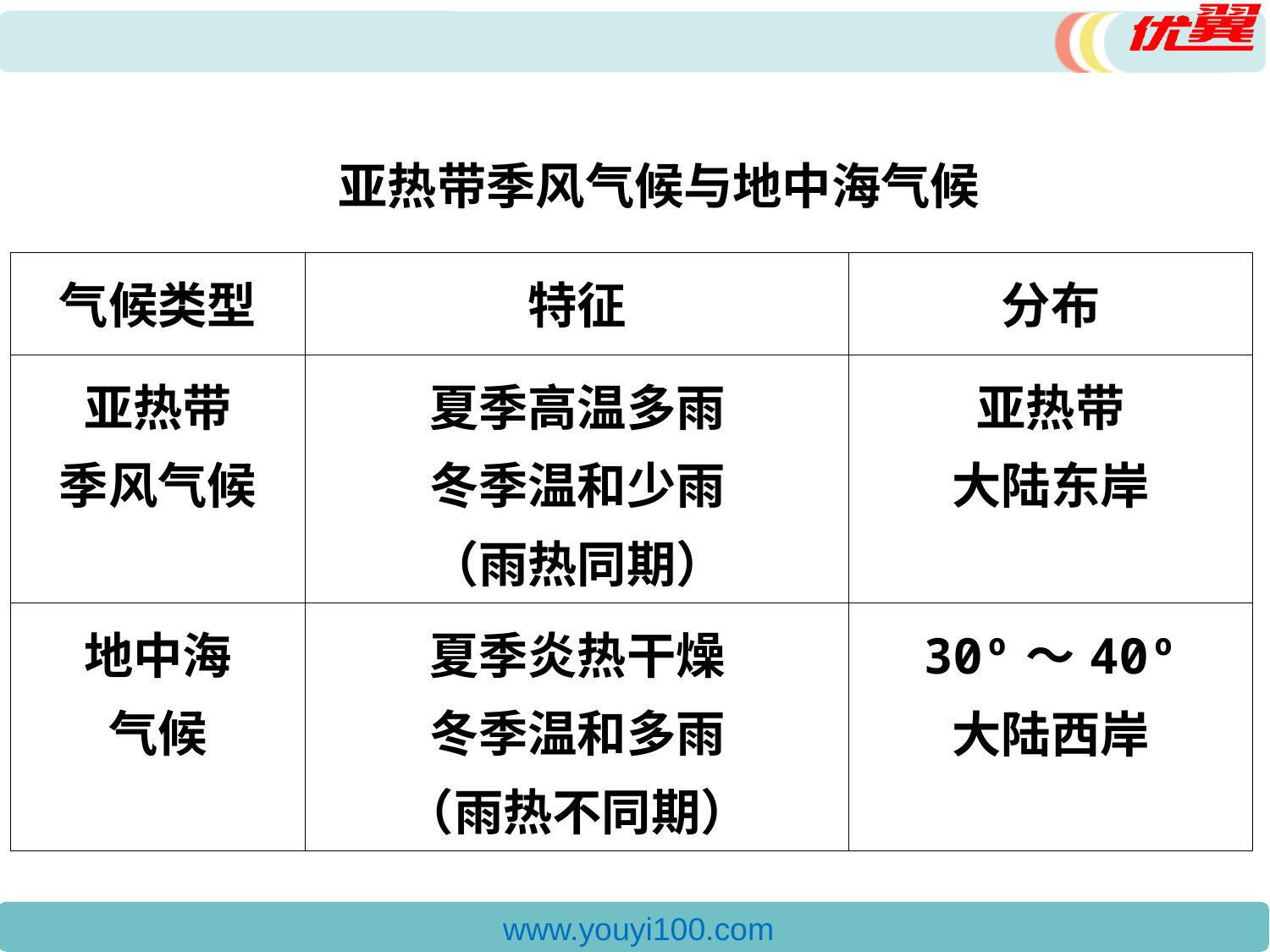

亚热带季风气候与地中海气候
| 气候类型 | 特征 | 分布 |
| --- | --- | --- |
| 亚热带 季风气候 | 夏季高温多雨 冬季温和少雨 （雨热同期） | 亚热带 大陆东岸 |
| 地中海 气候 | 夏季炎热干燥 冬季温和多雨 （雨热不同期） | 30º～40º 大陆西岸 |